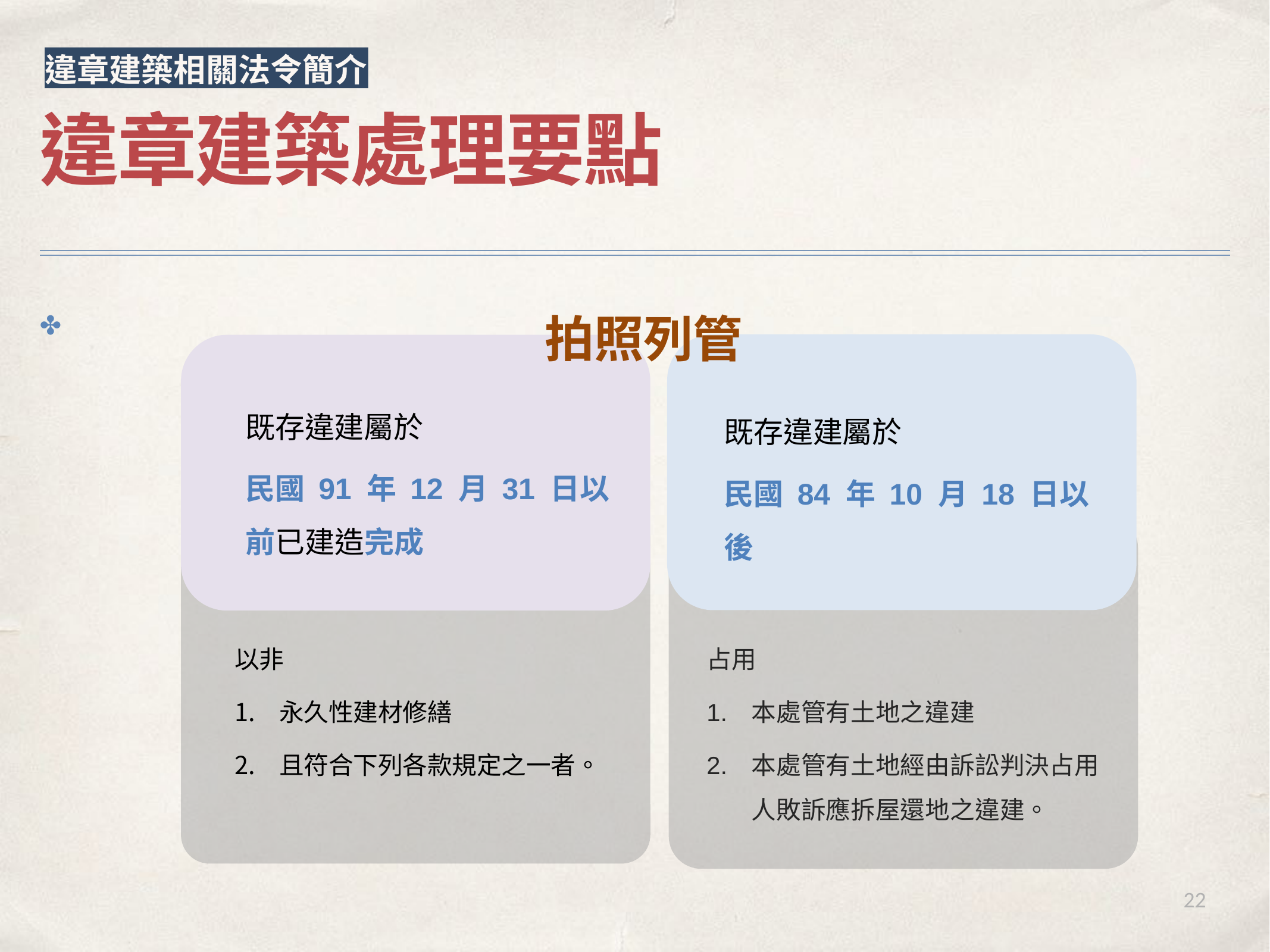

違章建築相關法令簡介
違章建築處理要點
拍照列管
✤

既存違建屬於
民國 91 年 12 月 31 日以前已建造完成
既存違建屬於
民國 84 年 10 月 18 日以後

以非
永久性建材修繕
且符合下列各款規定之一者。
占用
本處管有土地之違建
本處管有土地經由訴訟判決占用人敗訴應拆屋還地之違建。
22